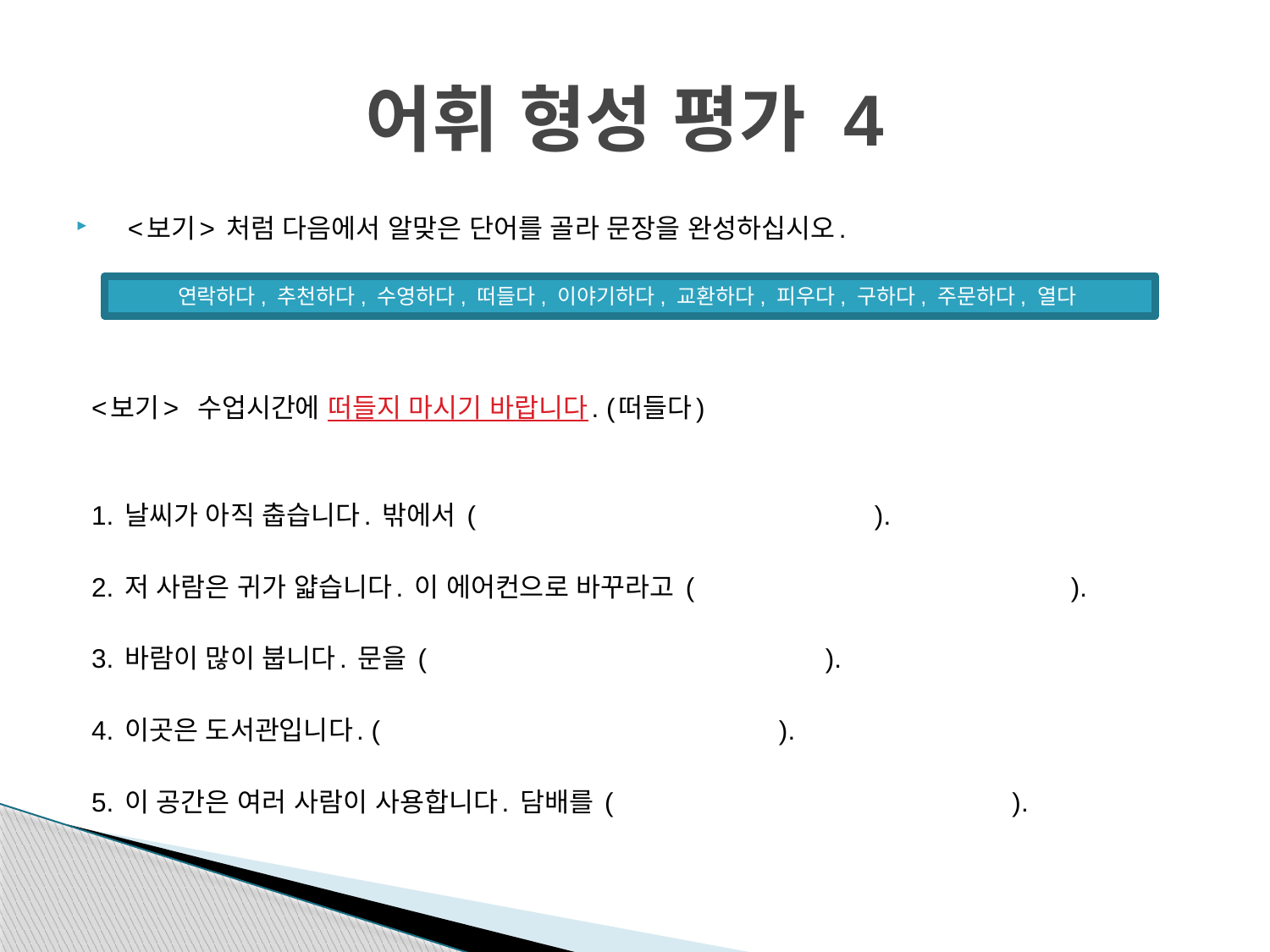

# 어휘 형성 평가 4
<보기> 처럼 다음에서 알맞은 단어를 골라 문장을 완성하십시오.

<보기>  수업시간에 떠들지 마시기 바랍니다. (떠들다)

1. 날씨가 아직 춥습니다. 밖에서 (                                                      ).

2. 저 사람은 귀가 얇습니다. 이 에어컨으로 바꾸라고 (                                                   ).

3. 바람이 많이 붑니다. 문을 (                                                      ).

4. 이곳은 도서관입니다. (                                                      ).

5. 이 공간은 여러 사람이 사용합니다. 담배를 (                                                      ).

연락하다, 추천하다, 수영하다, 떠들다, 이야기하다, 교환하다, 피우다, 구하다, 주문하다, 열다